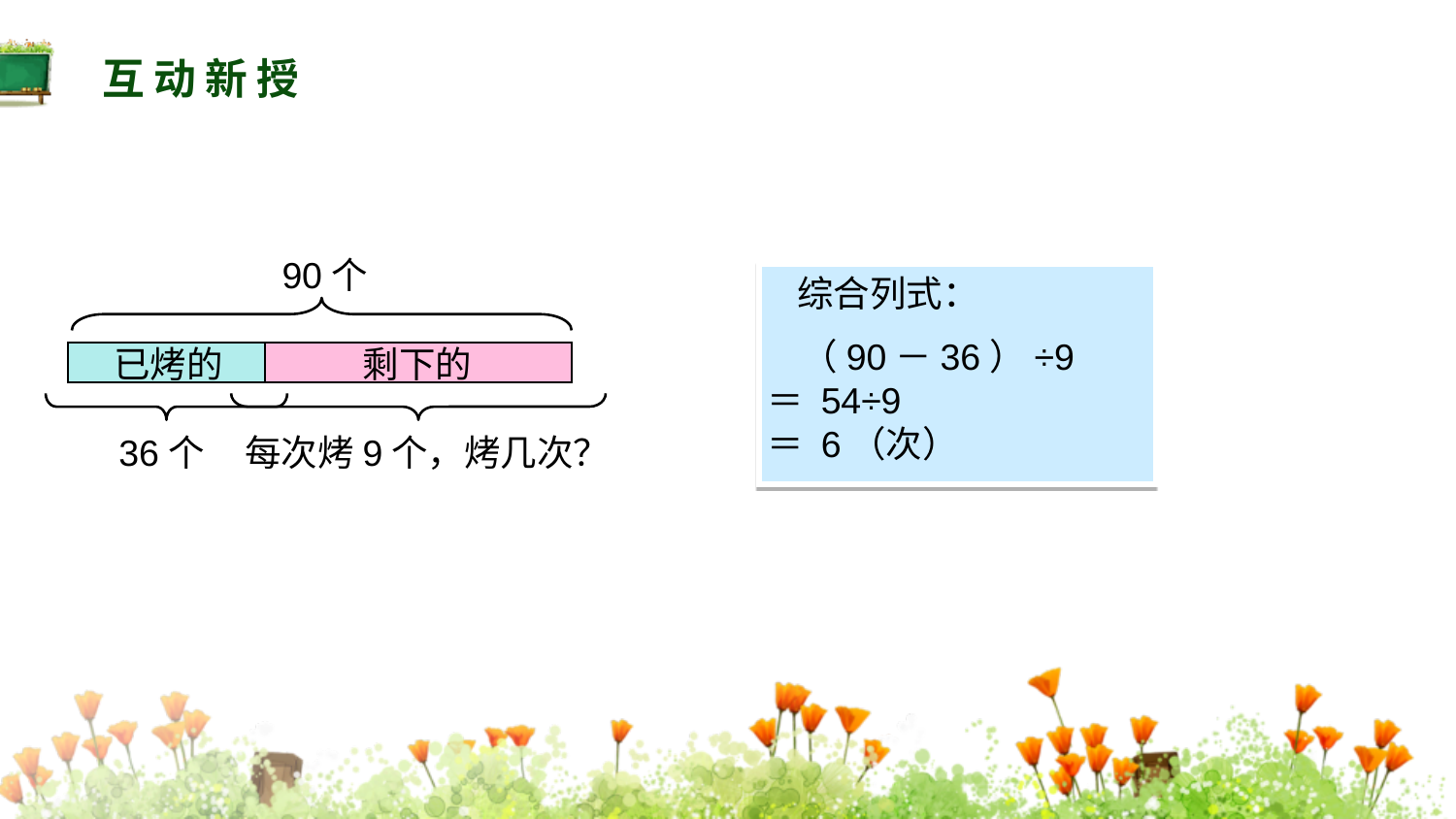

互动新授

90个

剩下的
已烤的

36个
每次烤9个，烤几次？

综合列式：
   （90－36）÷9
＝ 54÷9
＝ 6（次）